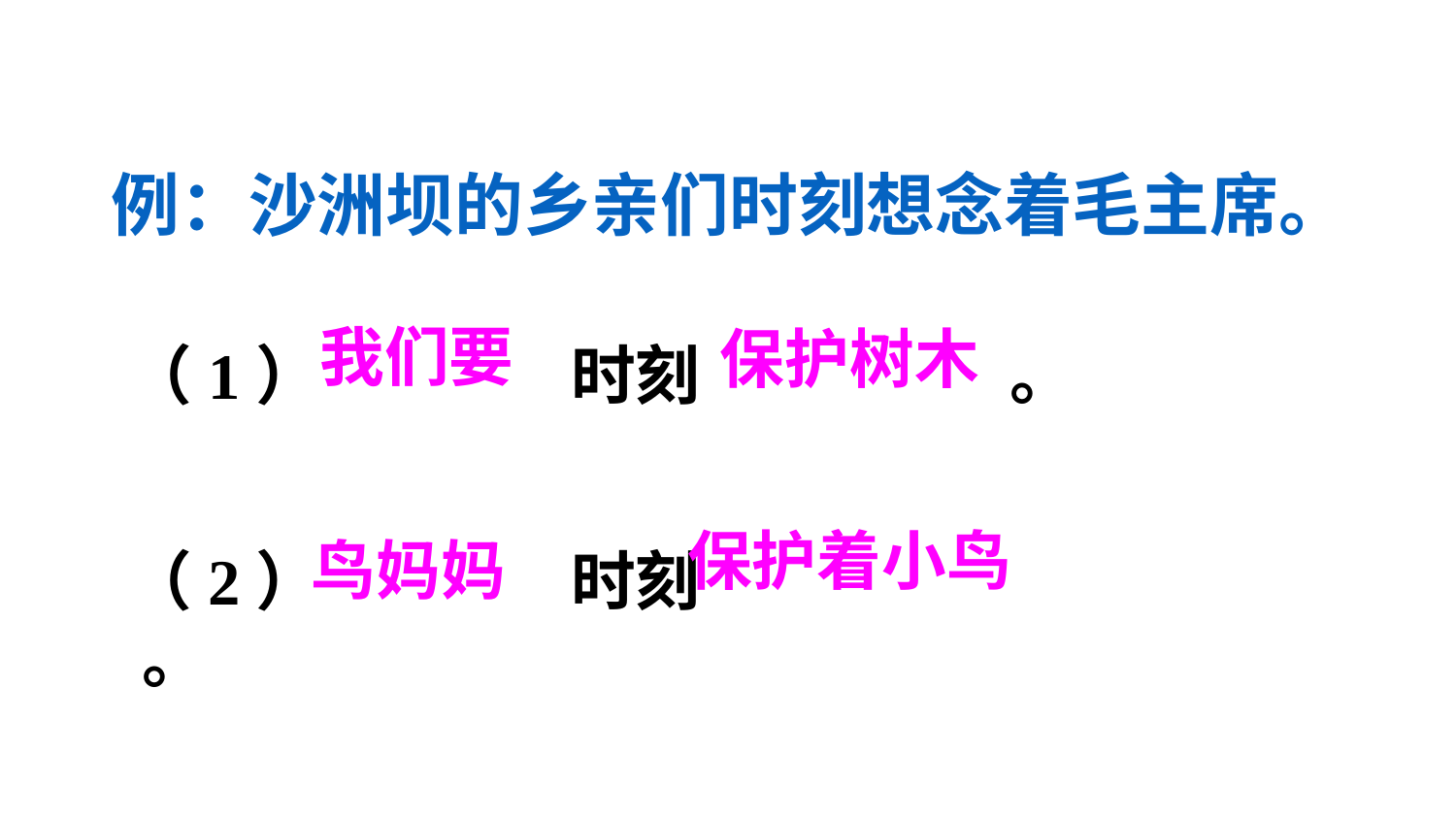

例：沙洲坝的乡亲们时刻想念着毛主席。
我们要
保护树木
（1）                 时刻                     。
保护着小鸟
鸟妈妈
（2）                 时刻                         。